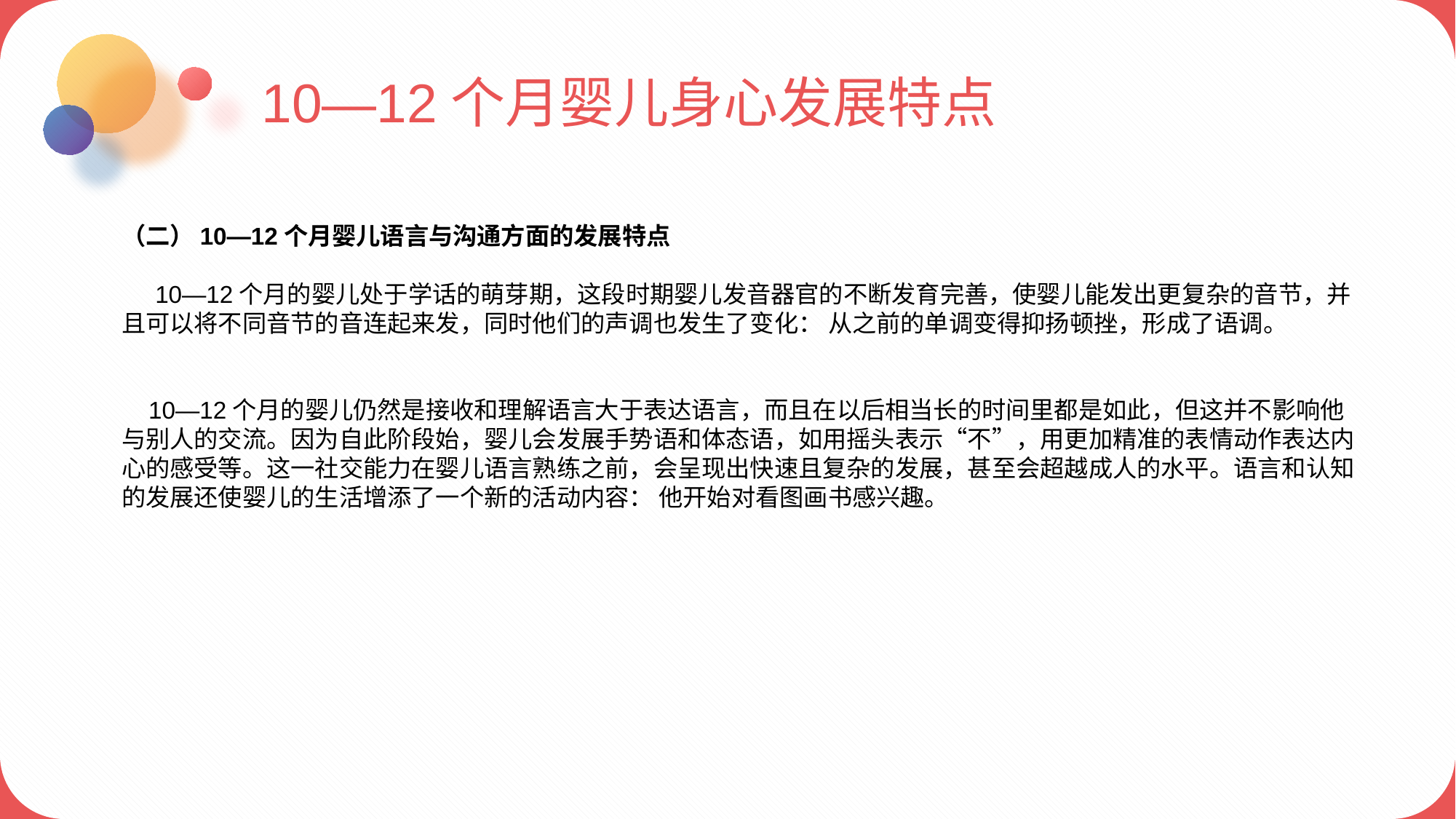

10—12个月婴儿身心发展特点

（二）10—12个月婴儿语言与沟通方面的发展特点

     10—12个月的婴儿处于学话的萌芽期，这段时期婴儿发音器官的不断发育完善，使婴儿能发出更复杂的音节，并且可以将不同音节的音连起来发，同时他们的声调也发生了变化： 从之前的单调变得抑扬顿挫，形成了语调。

    10—12个月的婴儿仍然是接收和理解语言大于表达语言，而且在以后相当长的时间里都是如此，但这并不影响他与别人的交流。因为自此阶段始，婴儿会发展手势语和体态语，如用摇头表示“不”，用更加精准的表情动作表达内心的感受等。这一社交能力在婴儿语言熟练之前，会呈现出快速且复杂的发展，甚至会超越成人的水平。语言和认知的发展还使婴儿的生活增添了一个新的活动内容： 他开始对看图画书感兴趣。